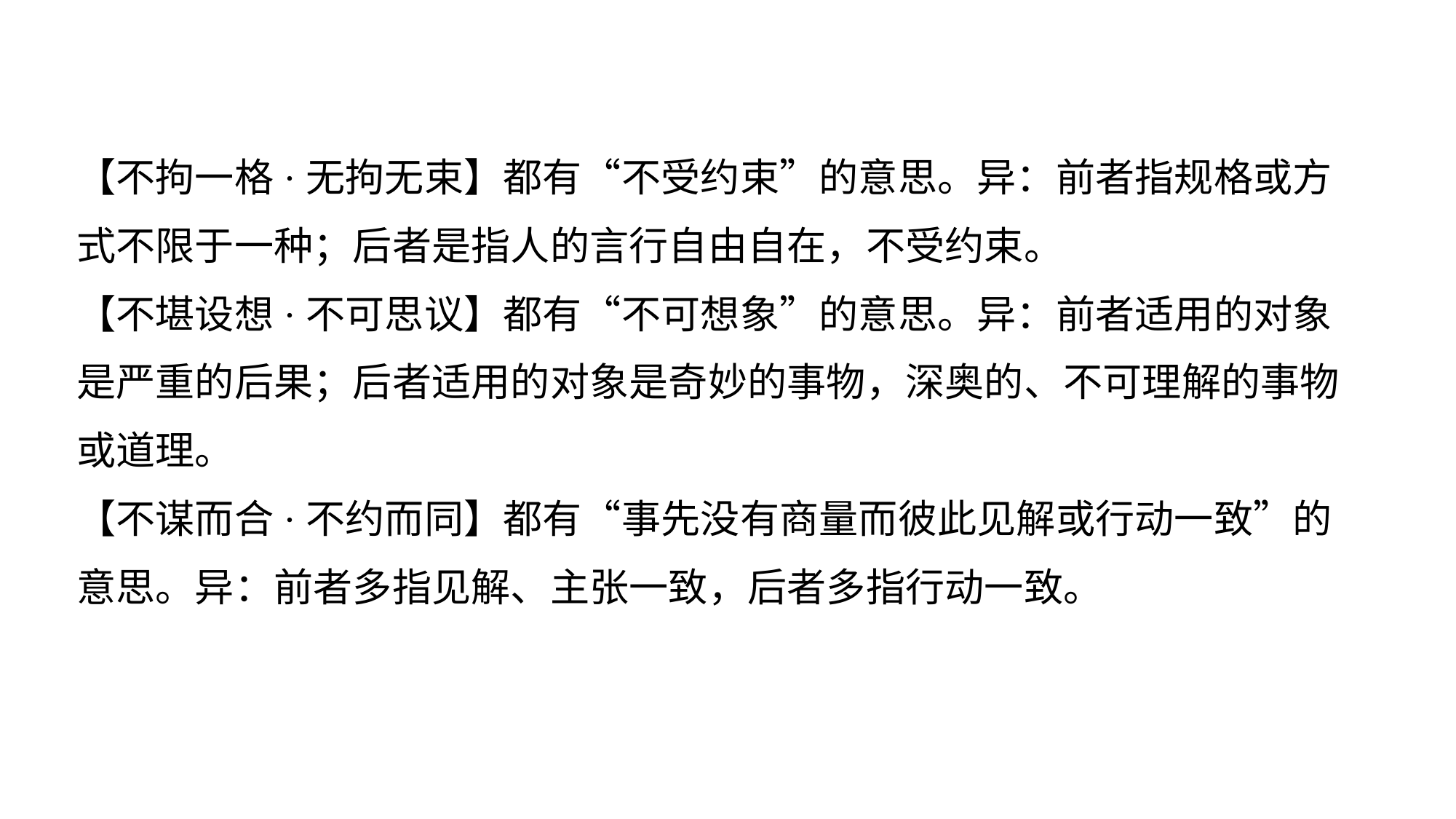

【不拘一格·无拘无束】都有“不受约束”的意思。异：前者指规格或方式不限于一种；后者是指人的言行自由自在，不受约束。
【不堪设想·不可思议】都有“不可想象”的意思。异：前者适用的对象是严重的后果；后者适用的对象是奇妙的事物，深奥的、不可理解的事物或道理。
【不谋而合·不约而同】都有“事先没有商量而彼此见解或行动一致”的意思。异：前者多指见解、主张一致，后者多指行动一致。